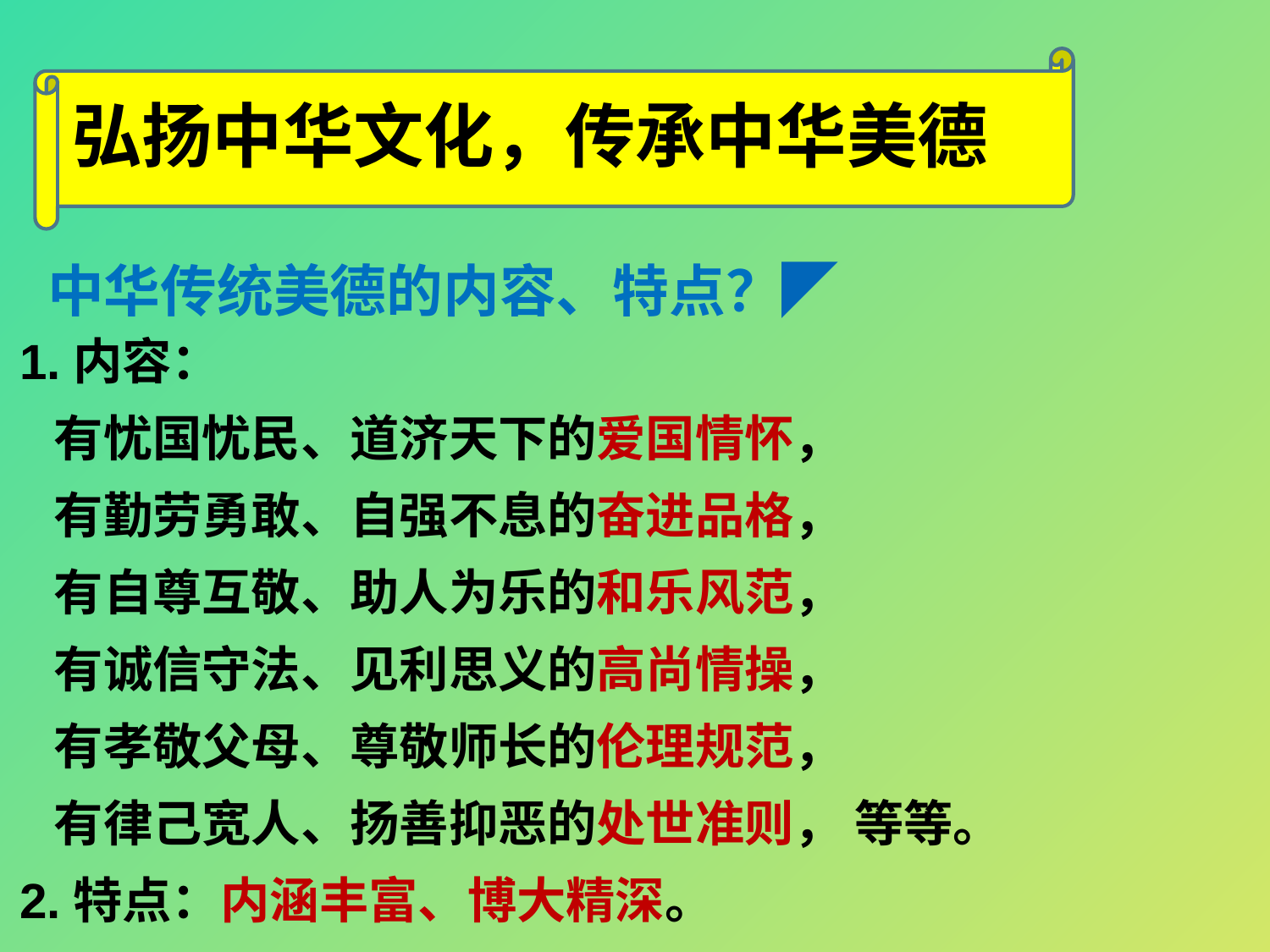

弘扬中华文化，传承中华美德

中华传统美德的内容、特点？◤

1.内容：
  有忧国忧民、道济天下的爱国情怀，
  有勤劳勇敢、自强不息的奋进品格，
  有自尊互敬、助人为乐的和乐风范，
  有诚信守法、见利思义的高尚情操，
  有孝敬父母、尊敬师长的伦理规范，
  有律己宽人、扬善抑恶的处世准则， 等等。
2.特点：内涵丰富、博大精深。